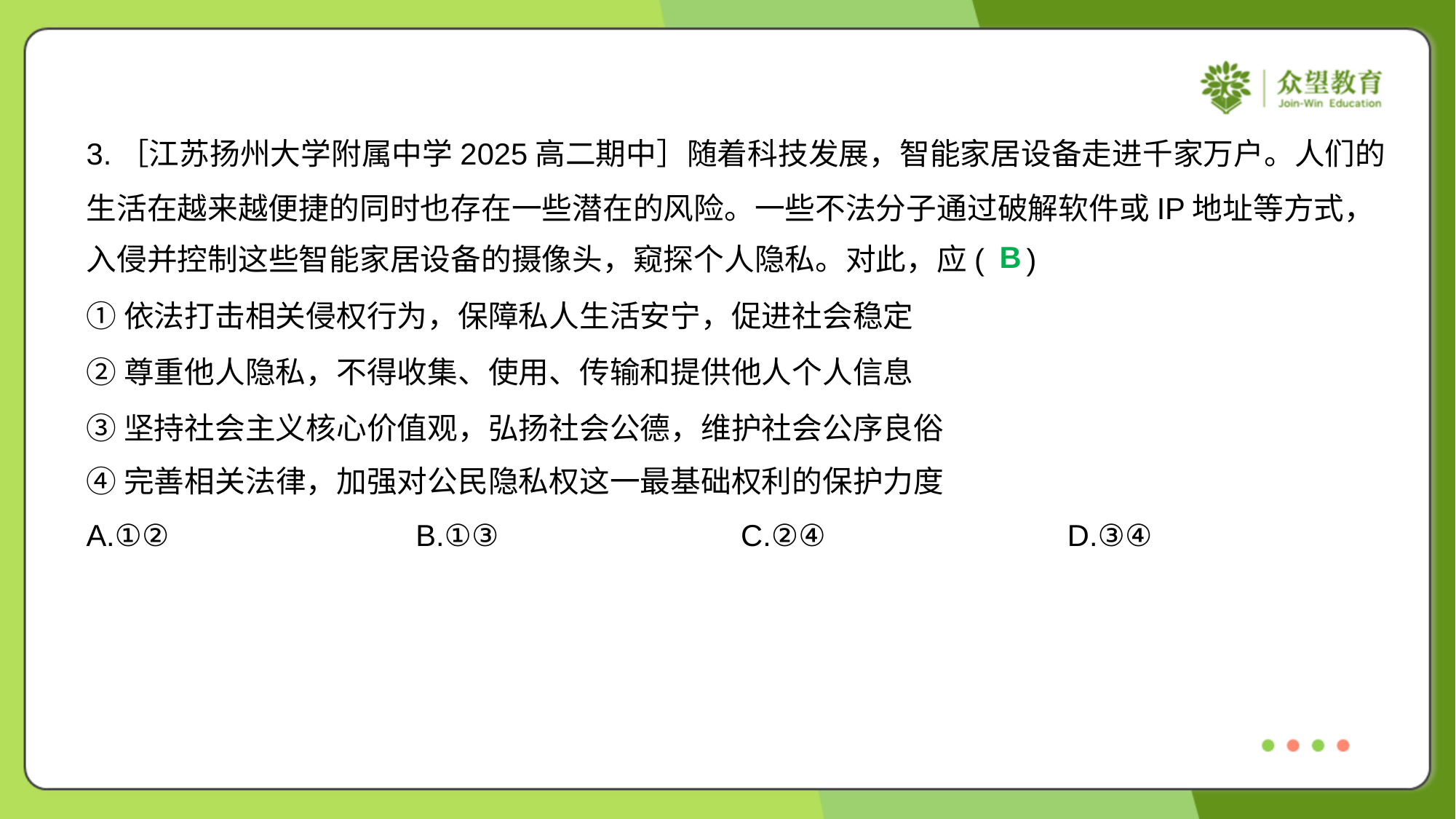

3.［江苏扬州大学附属中学2025高二期中］随着科技发展，智能家居设备走进千家万户。人们的
生活在越来越便捷的同时也存在一些潜在的风险。一些不法分子通过破解软件或IP地址等方式，
入侵并控制这些智能家居设备的摄像头，窥探个人隐私。对此，应(     )
B
①依法打击相关侵权行为，保障私人生活安宁，促进社会稳定
②尊重他人隐私，不得收集、使用、传输和提供他人个人信息
③坚持社会主义核心价值观，弘扬社会公德，维护社会公序良俗
④完善相关法律，加强对公民隐私权这一最基础权利的保护力度
A.①②	B.①③	C.②④	D.③④